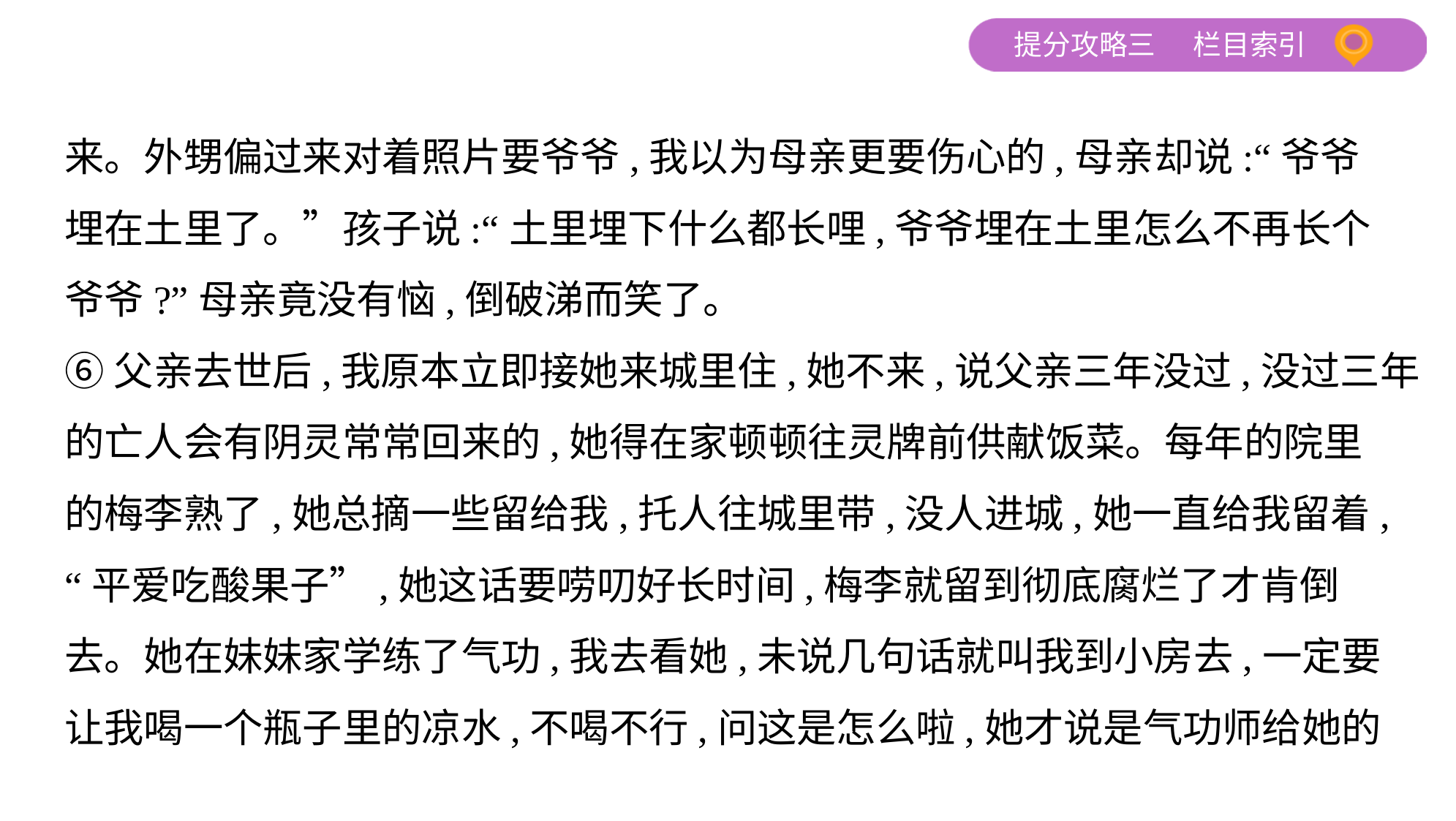

来。外甥偏过来对着照片要爷爷,我以为母亲更要伤心的,母亲却说:“爷爷
埋在土里了。”孩子说:“土里埋下什么都长哩,爷爷埋在土里怎么不再长个
爷爷?”母亲竟没有恼,倒破涕而笑了。
⑥父亲去世后,我原本立即接她来城里住,她不来,说父亲三年没过,没过三年
的亡人会有阴灵常常回来的,她得在家顿顿往灵牌前供献饭菜。每年的院里
的梅李熟了,她总摘一些留给我,托人往城里带,没人进城,她一直给我留着,
“平爱吃酸果子”,她这话要唠叨好长时间,梅李就留到彻底腐烂了才肯倒
去。她在妹妹家学练了气功,我去看她,未说几句话就叫我到小房去,一定要
让我喝一个瓶子里的凉水,不喝不行,问这是怎么啦,她才说是气功师给她的